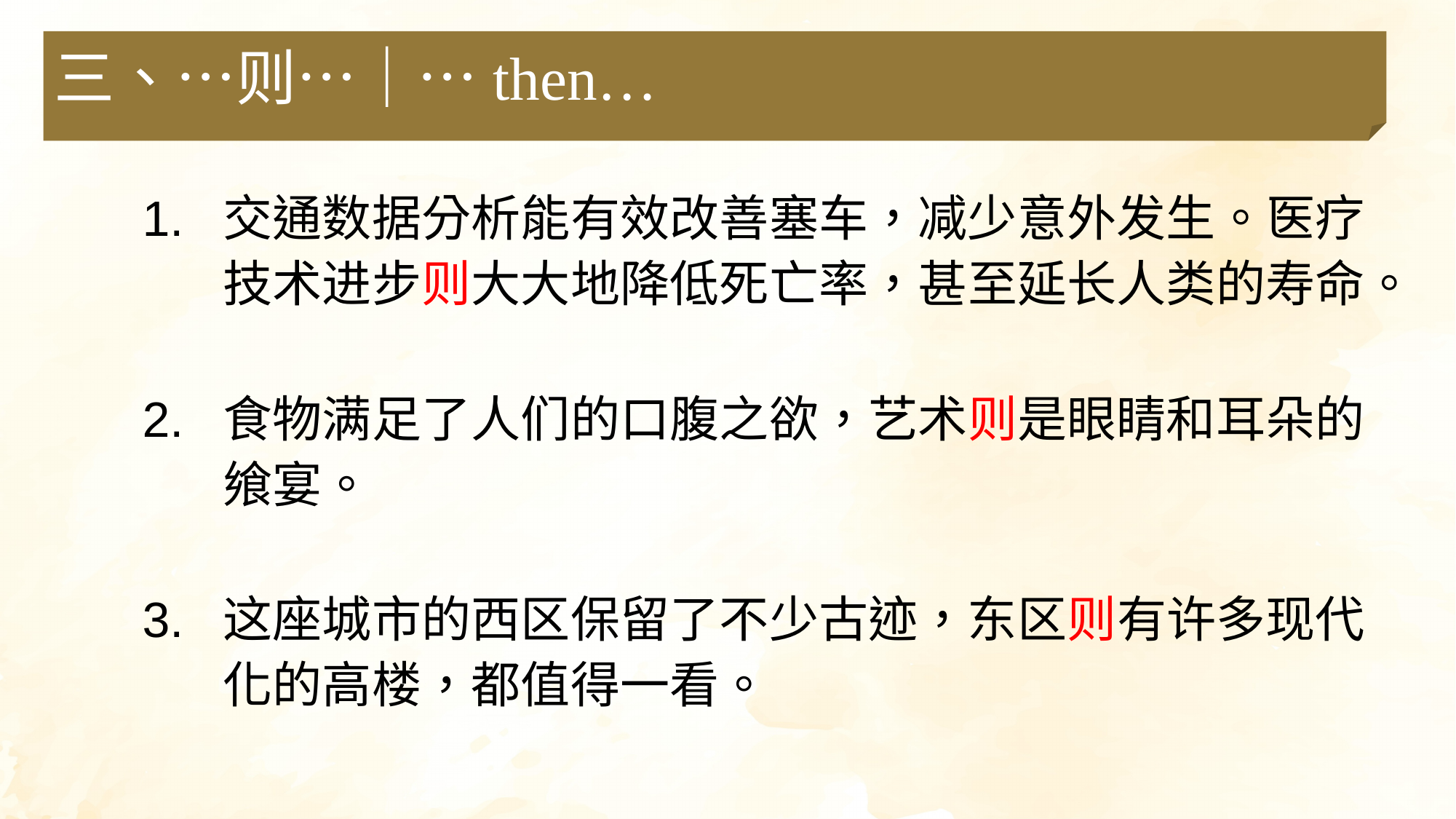

三、…则…｜…then…
交通数据分析能有效改善塞车，减少意外发生。医疗技术进步则大大地降低死亡率，甚至延长人类的寿命。

食物满足了人们的口腹之欲，艺术则是眼睛和耳朵的飨宴。

这座城市的西区保留了不少古迹，东区则有许多现代化的高楼，都值得一看。